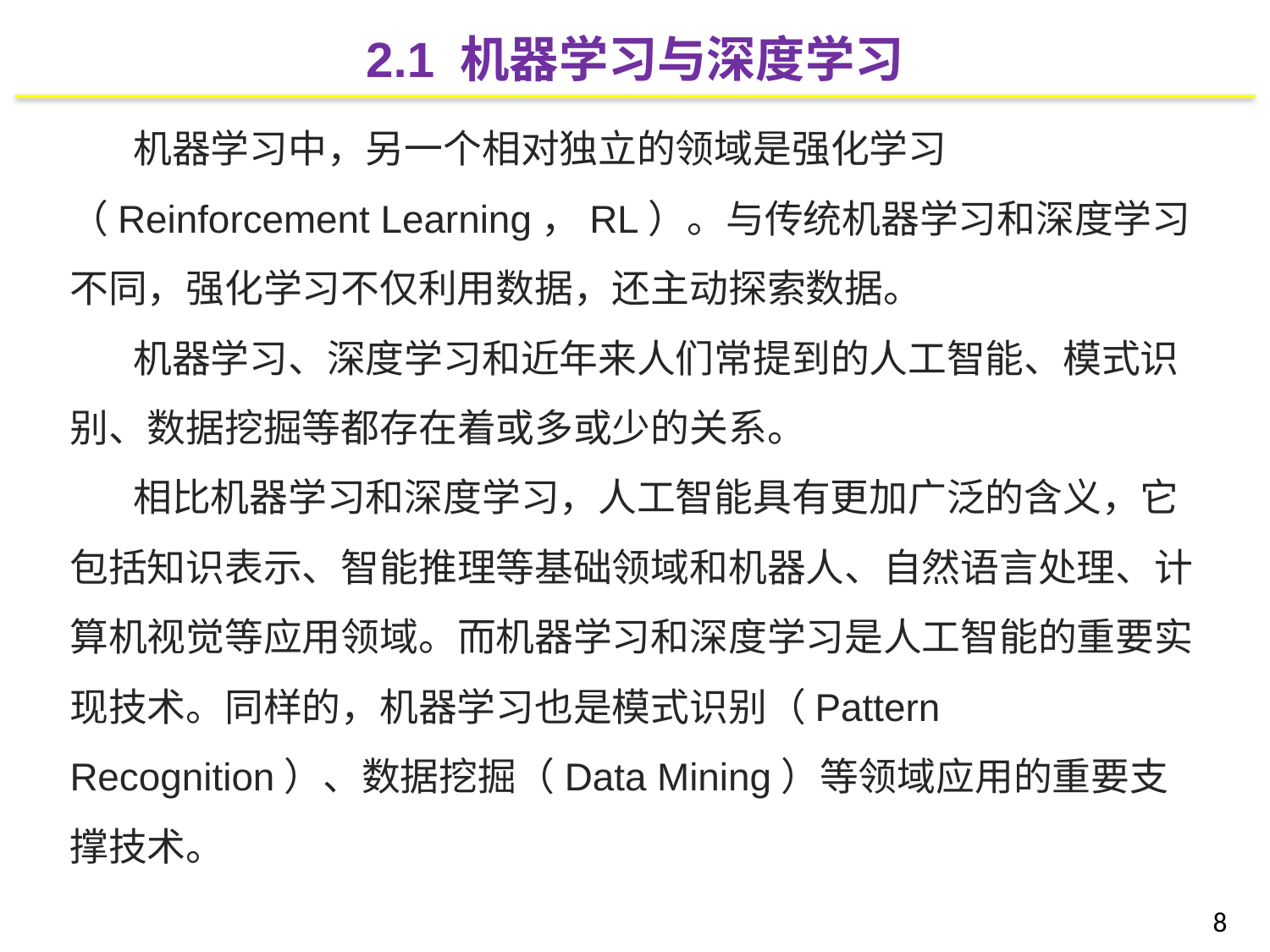

2.1 机器学习与深度学习
机器学习中，另一个相对独立的领域是强化学习（Reinforcement Learning，RL）。与传统机器学习和深度学习不同，强化学习不仅利用数据，还主动探索数据。
机器学习、深度学习和近年来人们常提到的人工智能、模式识别、数据挖掘等都存在着或多或少的关系。
相比机器学习和深度学习，人工智能具有更加广泛的含义，它包括知识表示、智能推理等基础领域和机器人、自然语言处理、计算机视觉等应用领域。而机器学习和深度学习是人工智能的重要实现技术。同样的，机器学习也是模式识别（Pattern Recognition）、数据挖掘（Data Mining）等领域应用的重要支撑技术。
8